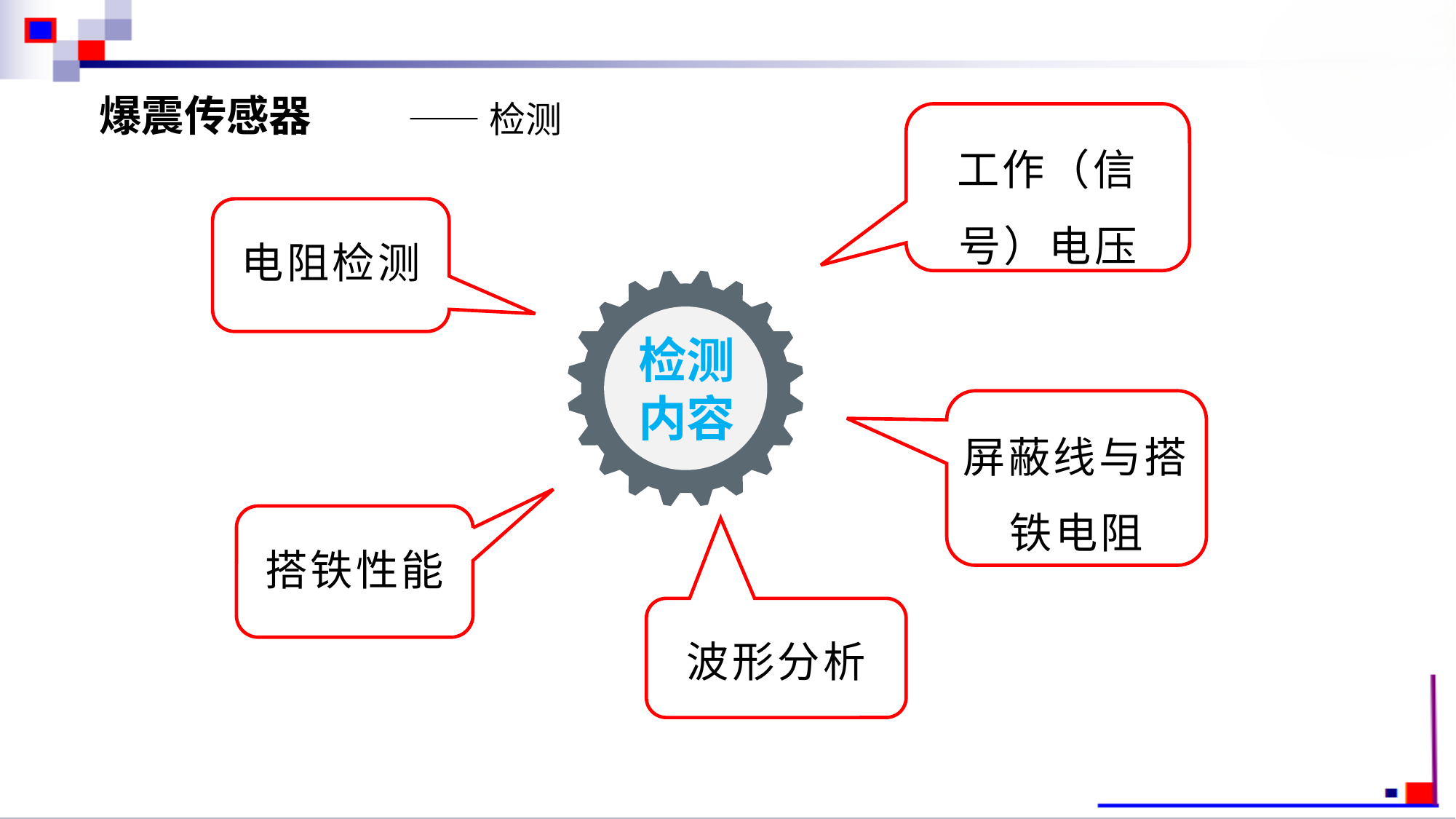

爆震传感器
——检测
工作（信号）电压
电阻检测

检测
内容
屏蔽线与搭铁电阻
搭铁性能
波形分析